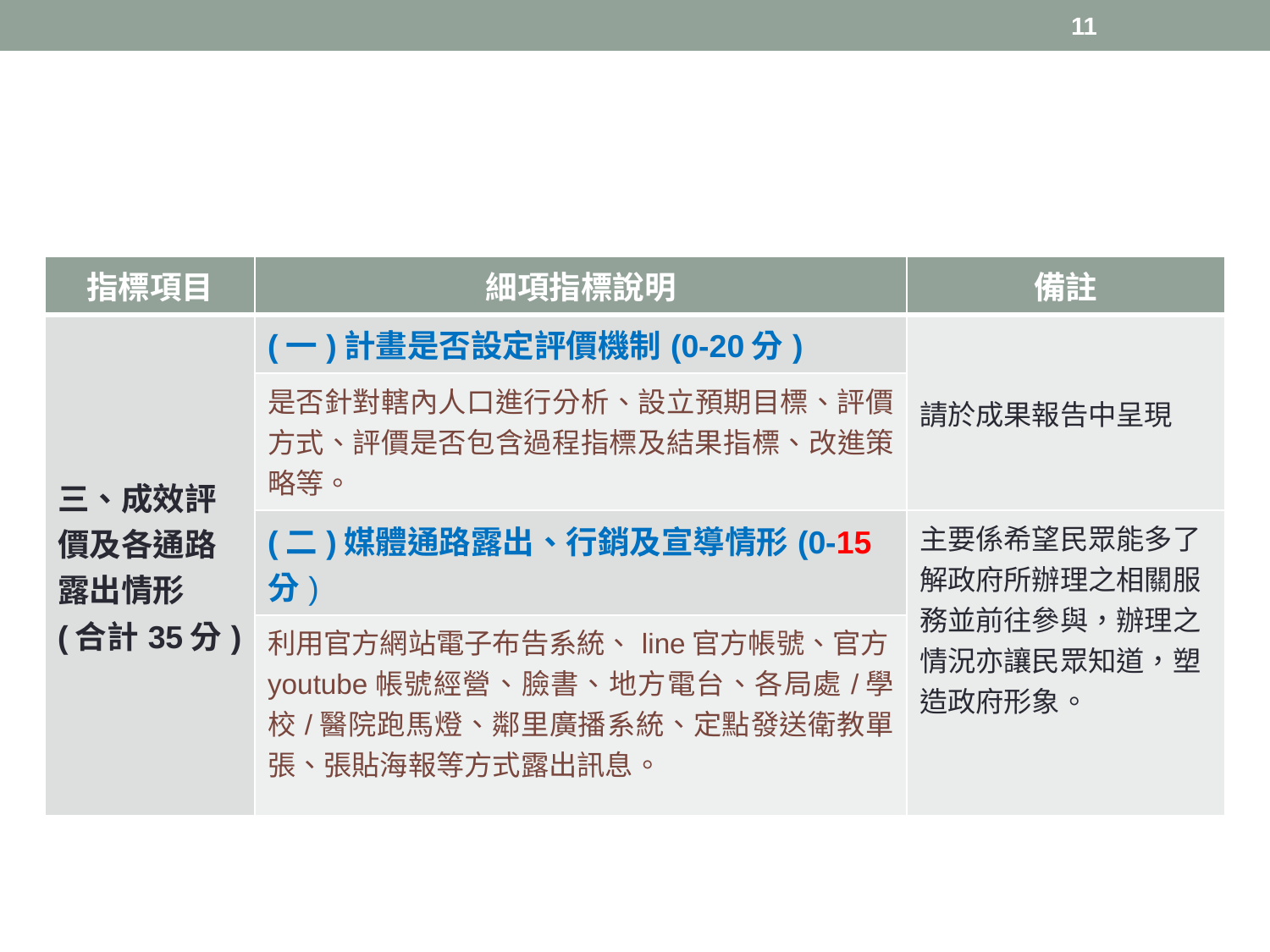

11
| 指標項目 | 細項指標說明 | 備註 |
| --- | --- | --- |
| 三、成效評價及各通路露出情形 (合計35分) | (一)計畫是否設定評價機制(0-20分) | 請於成果報告中呈現 |
|  | 是否針對轄內人口進行分析、設立預期目標、評價方式、評價是否包含過程指標及結果指標、改進策略等。 |  |
|  | (二)媒體通路露出、行銷及宣導情形(0-15分) | 主要係希望民眾能多了解政府所辦理之相關服務並前往參與，辦理之情況亦讓民眾知道，塑造政府形象。 |
|  | 利用官方網站電子布告系統、line官方帳號、官方youtube帳號經營、臉書、地方電台、各局處/學校/醫院跑馬燈、鄰里廣播系統、定點發送衛教單張、張貼海報等方式露出訊息。 |  |